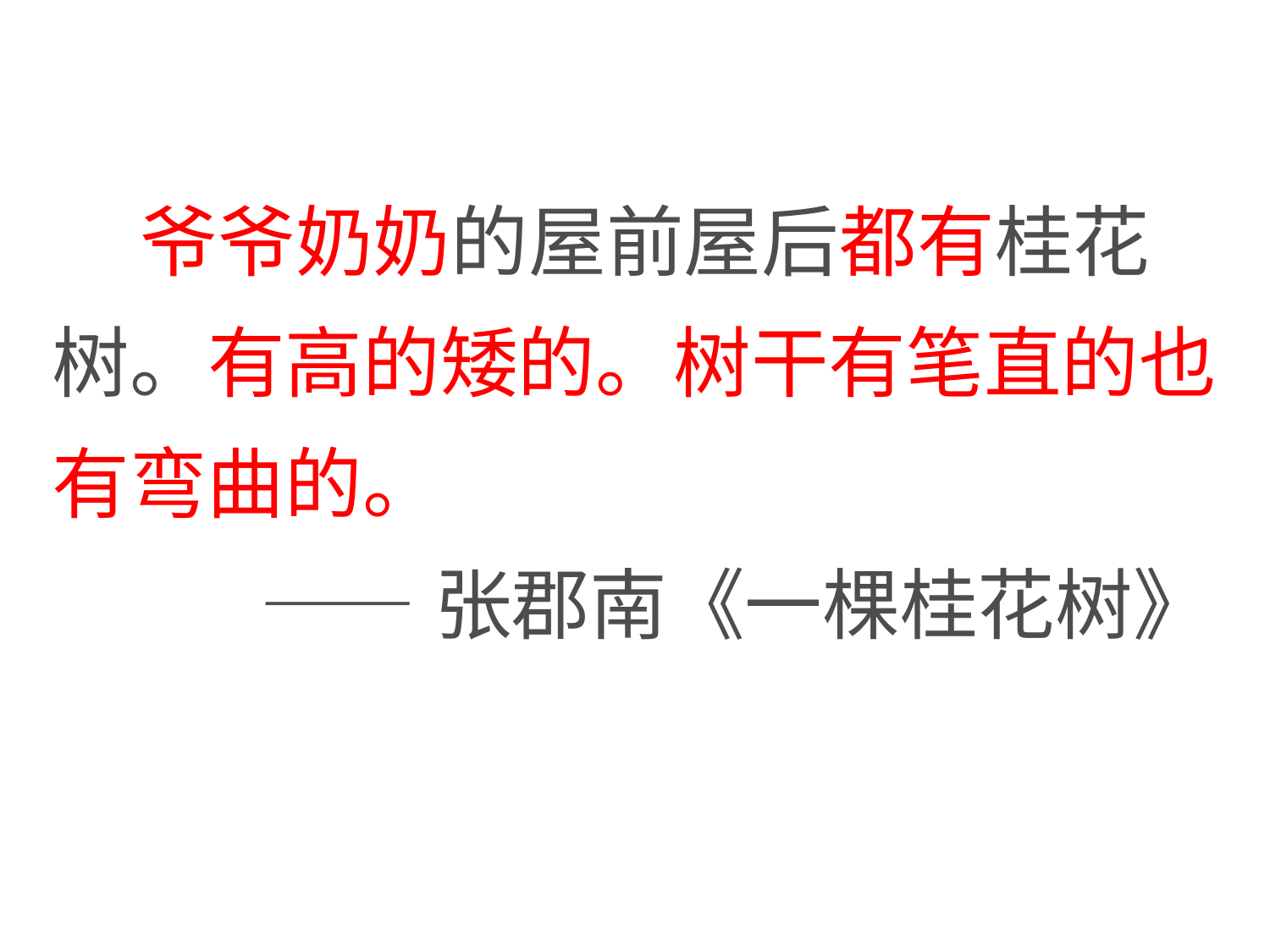

爷爷奶奶的屋前屋后都有桂花树。有高的矮的。树干有笔直的也有弯曲的。
            ——张郡南《一棵桂花树》